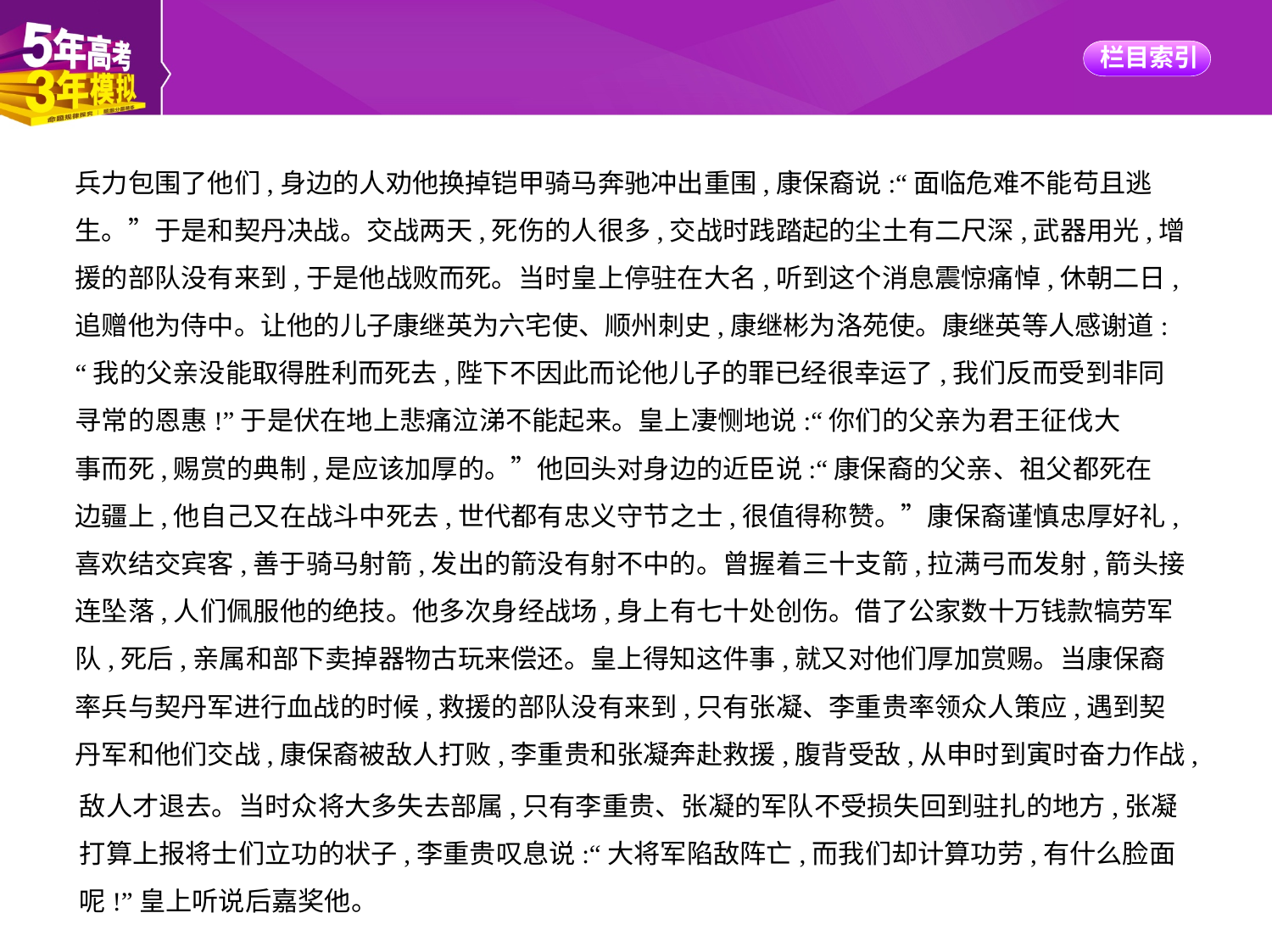

兵力包围了他们,身边的人劝他换掉铠甲骑马奔驰冲出重围,康保裔说:“面临危难不能苟且逃
生。”于是和契丹决战。交战两天,死伤的人很多,交战时践踏起的尘土有二尺深,武器用光,增
援的部队没有来到,于是他战败而死。当时皇上停驻在大名,听到这个消息震惊痛悼,休朝二日,
追赠他为侍中。让他的儿子康继英为六宅使、顺州刺史,康继彬为洛苑使。康继英等人感谢道:
“我的父亲没能取得胜利而死去,陛下不因此而论他儿子的罪已经很幸运了,我们反而受到非同
寻常的恩惠!”于是伏在地上悲痛泣涕不能起来。皇上凄恻地说:“你们的父亲为君王征伐大
事而死,赐赏的典制,是应该加厚的。”他回头对身边的近臣说:“康保裔的父亲、祖父都死在
边疆上,他自己又在战斗中死去,世代都有忠义守节之士,很值得称赞。”康保裔谨慎忠厚好礼,
喜欢结交宾客,善于骑马射箭,发出的箭没有射不中的。曾握着三十支箭,拉满弓而发射,箭头接
连坠落,人们佩服他的绝技。他多次身经战场,身上有七十处创伤。借了公家数十万钱款犒劳军
队,死后,亲属和部下卖掉器物古玩来偿还。皇上得知这件事,就又对他们厚加赏赐。当康保裔
率兵与契丹军进行血战的时候,救援的部队没有来到,只有张凝、李重贵率领众人策应,遇到契
丹军和他们交战,康保裔被敌人打败,李重贵和张凝奔赴救援,腹背受敌,从申时到寅时奋力作战,
敌人才退去。当时众将大多失去部属,只有李重贵、张凝的军队不受损失回到驻扎的地方,张凝
打算上报将士们立功的状子,李重贵叹息说:“大将军陷敌阵亡,而我们却计算功劳,有什么脸面
呢!”皇上听说后嘉奖他。